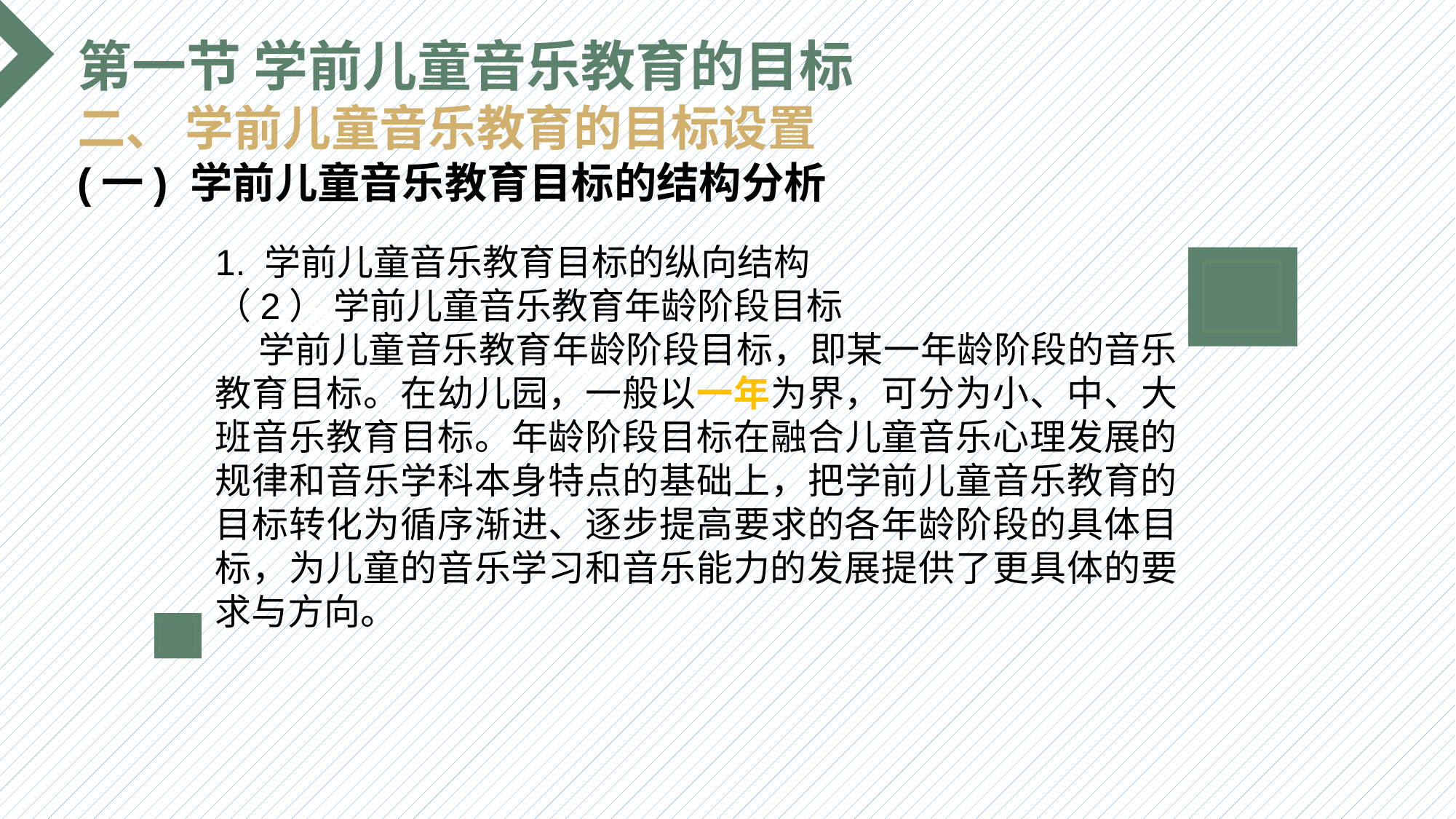

第一节 学前儿童音乐教育的目标
二、 学前儿童音乐教育的目标设置
(一) 学前儿童音乐教育目标的结构分析

1. 学前儿童音乐教育目标的纵向结构
（2） 学前儿童音乐教育年龄阶段目标
    学前儿童音乐教育年龄阶段目标，即某一年龄阶段的音乐教育目标。在幼儿园，一般以一年为界，可分为小、中、大班音乐教育目标。年龄阶段目标在融合儿童音乐心理发展的规律和音乐学科本身特点的基础上，把学前儿童音乐教育的目标转化为循序渐进、逐步提高要求的各年龄阶段的具体目标，为儿童的音乐学习和音乐能力的发展提供了更具体的要求与方向。

选题背景
输入您的内容，请简要说明，言简意赅即可输入您的内容，请简要说明，言简意赅即可输入您的内容，请简要说明，言简意赅即可输入您的内容，请简要说明，言简意赅即可